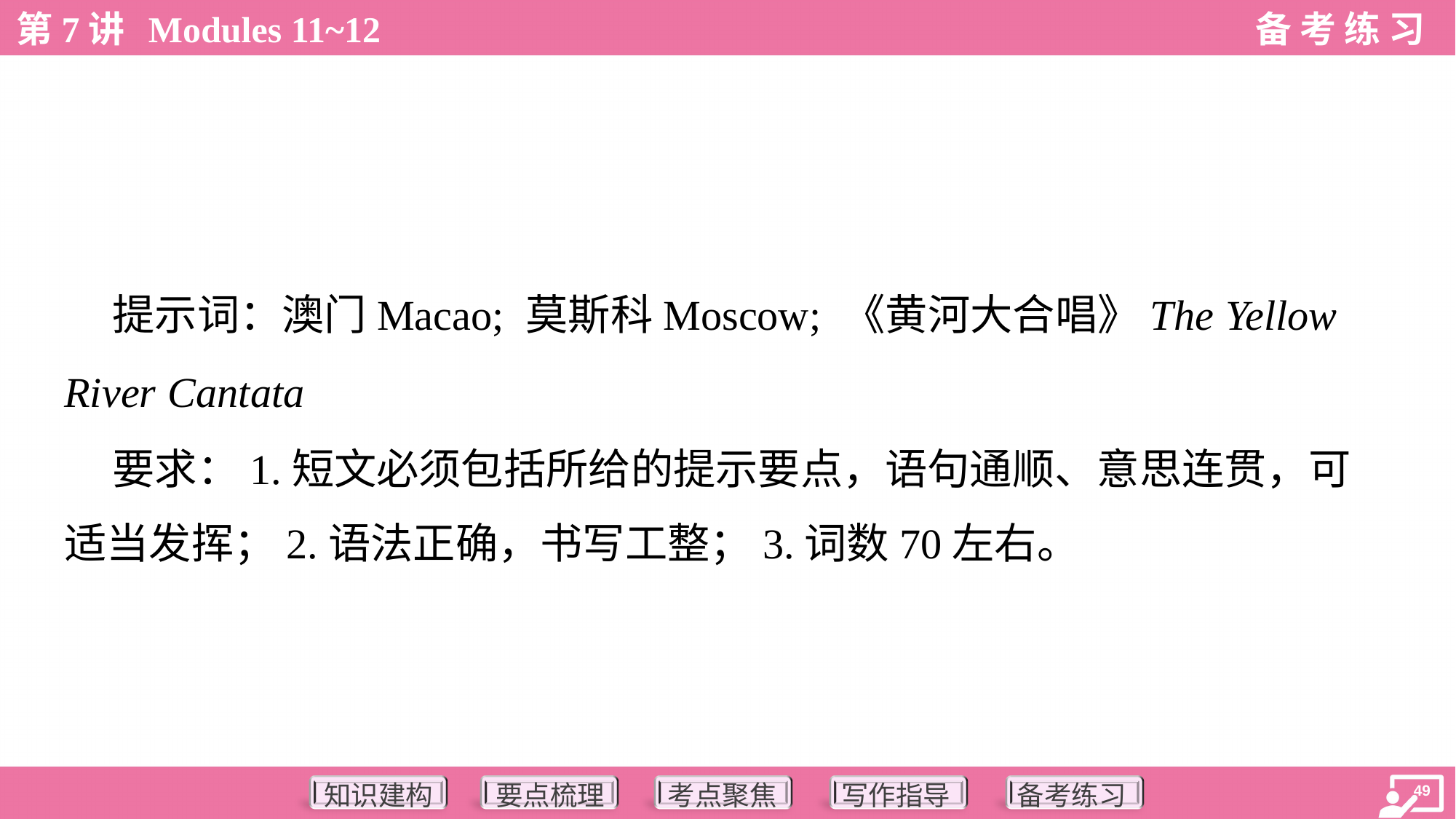

提示词：澳门Macao; 莫斯科Moscow; 《黄河大合唱》The Yellow
River Cantata
    要求：1.短文必须包括所给的提示要点，语句通顺、意思连贯，可
适当发挥；2.语法正确，书写工整；3.词数70左右。